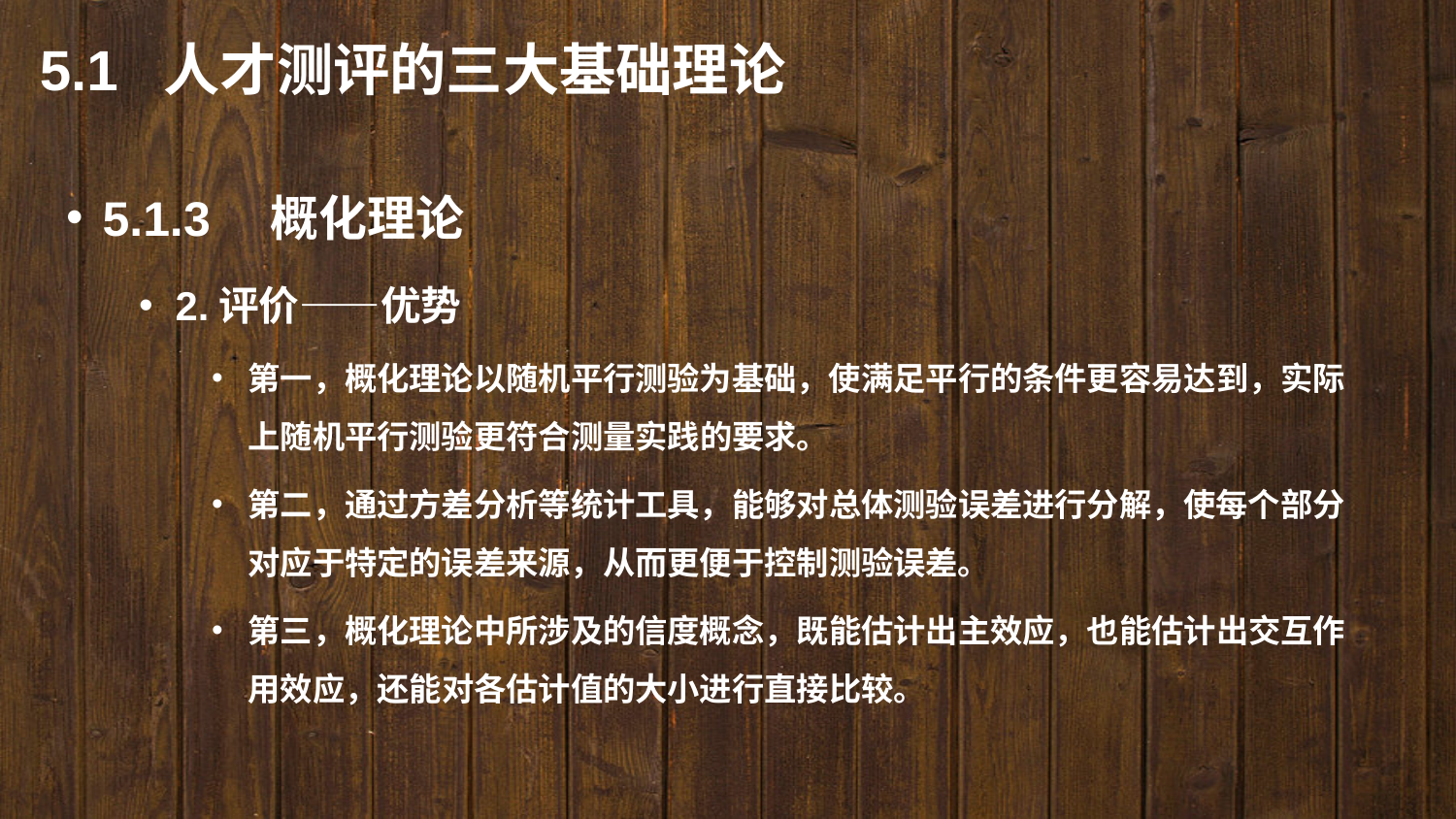

5.1  人才测评的三大基础理论
5.1.3　概化理论
2.评价——优势
第一，概化理论以随机平行测验为基础，使满足平行的条件更容易达到，实际上随机平行测验更符合测量实践的要求。
第二，通过方差分析等统计工具，能够对总体测验误差进行分解，使每个部分对应于特定的误差来源，从而更便于控制测验误差。
第三，概化理论中所涉及的信度概念，既能估计出主效应，也能估计出交互作用效应，还能对各估计值的大小进行直接比较。